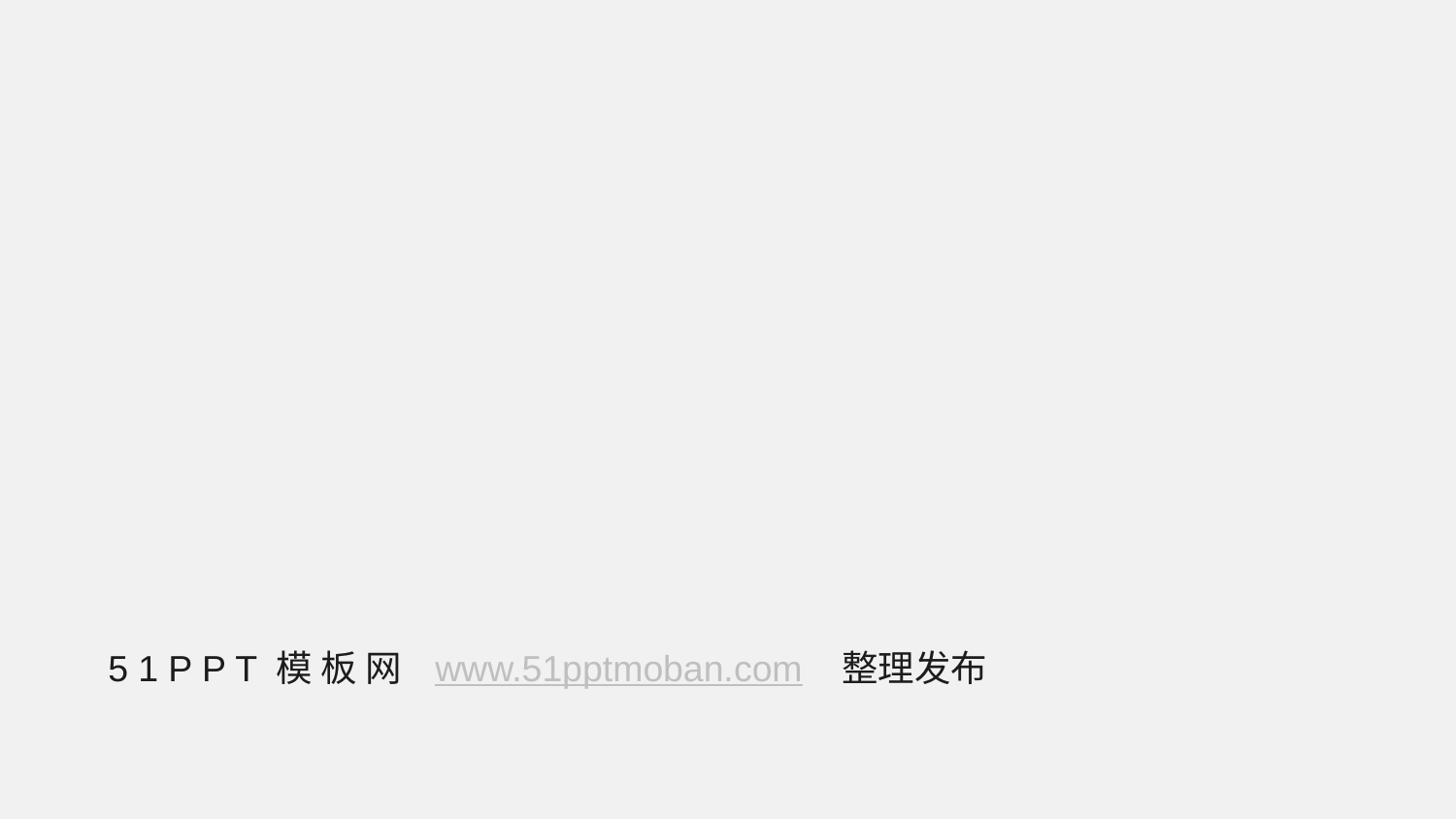

5 1 P P T 模 板 网   www.51pptmoban.com   整理发布